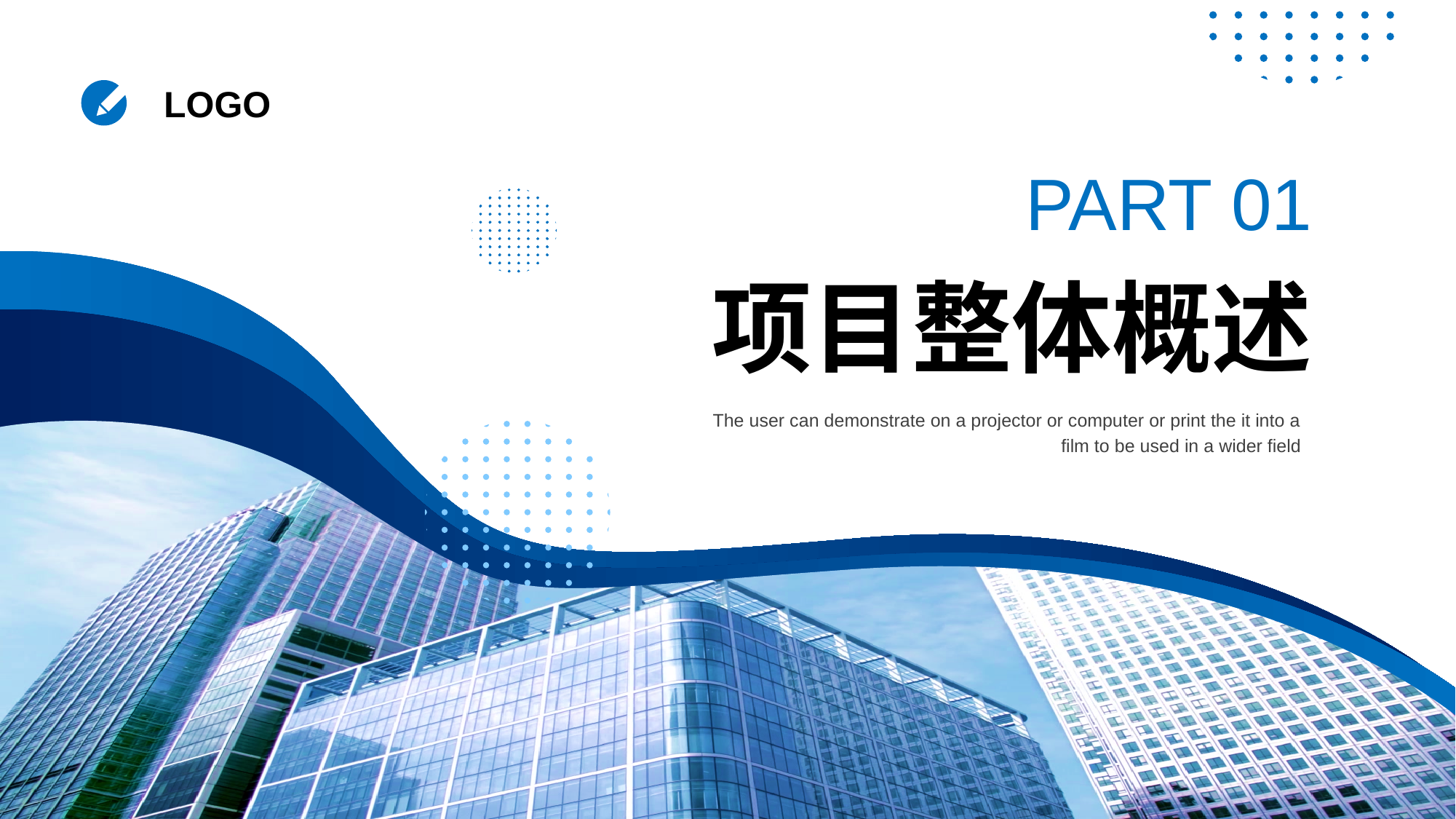

LOGO

PART 01

项目整体概述
The user can demonstrate on a projector or computer or print the it into a film to be used in a wider field